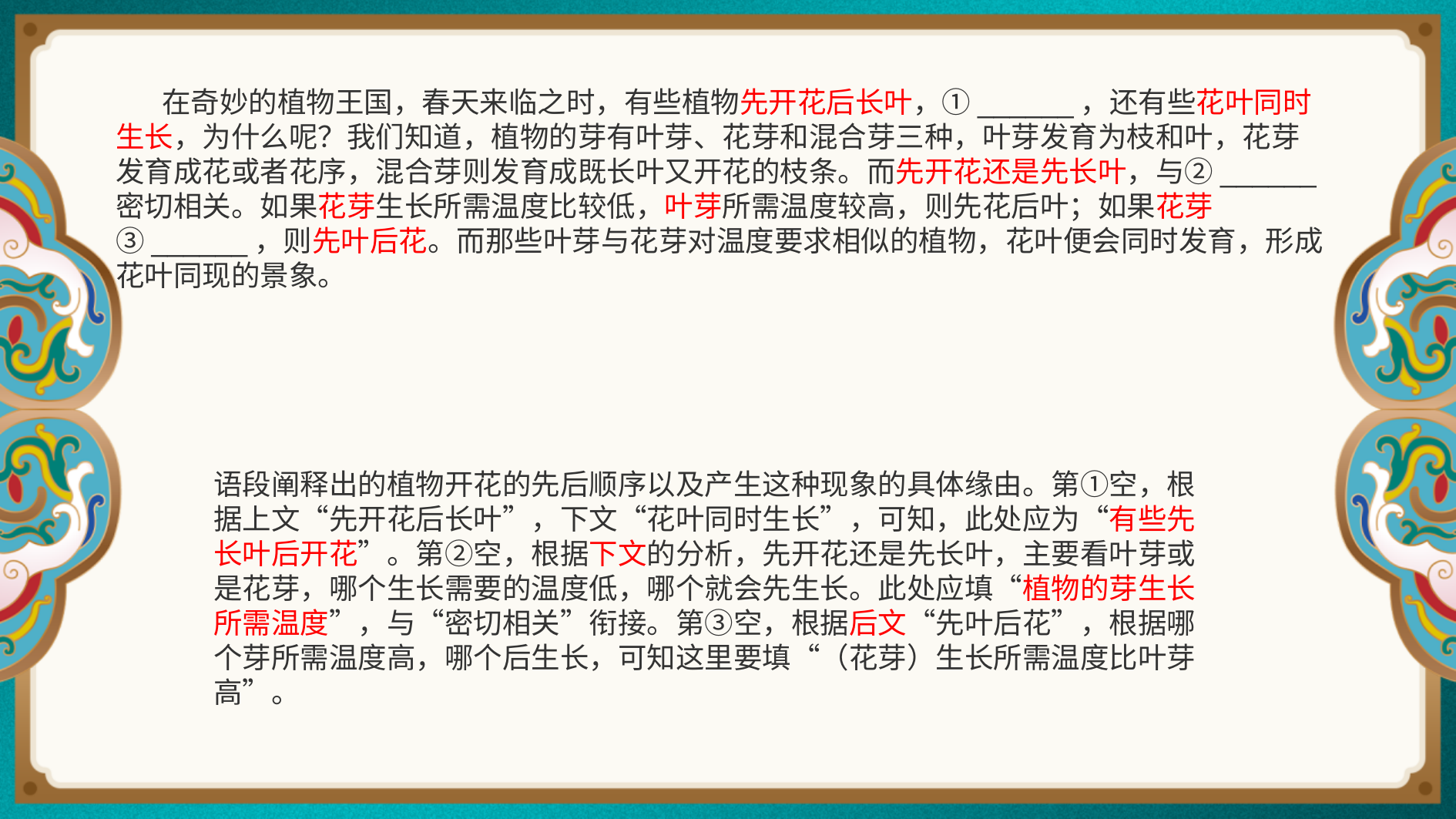

在奇妙的植物王国，春天来临之时，有些植物先开花后长叶，①______，还有些花叶同时生长，为什么呢？我们知道，植物的芽有叶芽、花芽和混合芽三种，叶芽发育为枝和叶，花芽发育成花或者花序，混合芽则发育成既长叶又开花的枝条。而先开花还是先长叶，与②______密切相关。如果花芽生长所需温度比较低，叶芽所需温度较高，则先花后叶；如果花芽③______，则先叶后花。而那些叶芽与花芽对温度要求相似的植物，花叶便会同时发育，形成花叶同现的景象。
语段阐释出的植物开花的先后顺序以及产生这种现象的具体缘由。第①空，根据上文“先开花后长叶”，下文“花叶同时生长”，可知，此处应为“有些先长叶后开花”。第②空，根据下文的分析，先开花还是先长叶，主要看叶芽或是花芽，哪个生长需要的温度低，哪个就会先生长。此处应填“植物的芽生长所需温度”，与“密切相关”衔接。第③空，根据后文“先叶后花”，根据哪个芽所需温度高，哪个后生长，可知这里要填“（花芽）生长所需温度比叶芽高”。